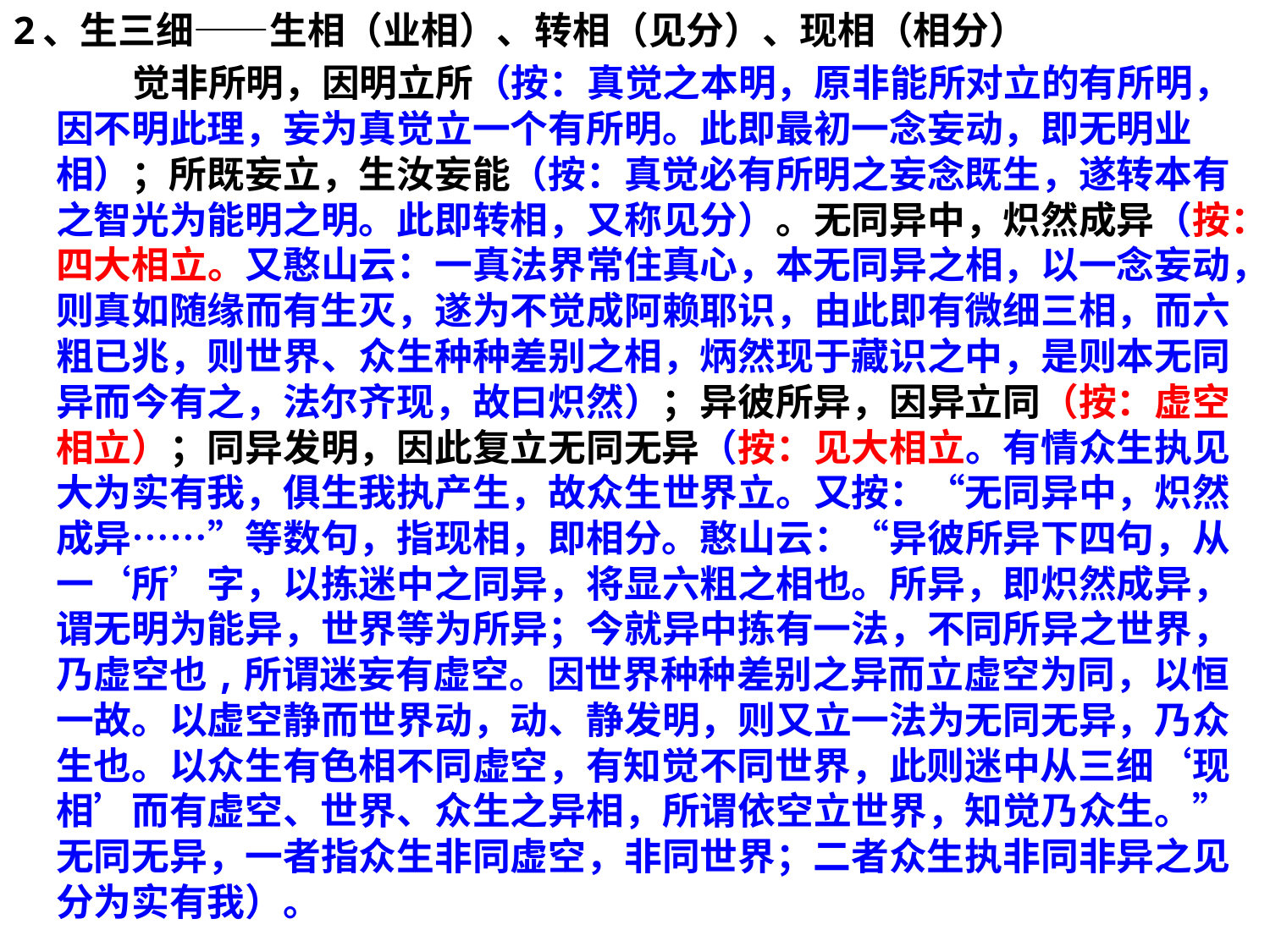

2、生三细——生相（业相）、转相（见分）、现相（相分）
             觉非所明，因明立所（按：真觉之本明，原非能所对立的有所明，因不明此理，妄为真觉立一个有所明。此即最初一念妄动，即无明业相）；所既妄立，生汝妄能（按：真觉必有所明之妄念既生，遂转本有之智光为能明之明。此即转相，又称见分）。无同异中，炽然成异（按：四大相立。又憨山云：一真法界常住真心，本无同异之相，以一念妄动，则真如随缘而有生灭，遂为不觉成阿赖耶识，由此即有微细三相，而六粗已兆，则世界、众生种种差别之相，炳然现于藏识之中，是则本无同异而今有之，法尔齐现，故曰炽然）；异彼所异，因异立同（按：虚空相立）；同异发明，因此复立无同无异（按：见大相立。有情众生执见大为实有我，俱生我执产生，故众生世界立。又按：“无同异中，炽然成异……”等数句，指现相，即相分。憨山云：“异彼所异下四句，从一‘所’字，以拣迷中之同异，将显六粗之相也。所异，即炽然成异，谓无明为能异，世界等为所异；今就异中拣有一法，不同所异之世界，乃虚空也,所谓迷妄有虚空。因世界种种差别之异而立虚空为同，以恒一故。以虚空静而世界动，动、静发明，则又立一法为无同无异，乃众生也。以众生有色相不同虚空，有知觉不同世界，此则迷中从三细‘现相’而有虚空、世界、众生之异相，所谓依空立世界，知觉乃众生。”无同无异，一者指众生非同虚空，非同世界；二者众生执非同非异之见分为实有我）。